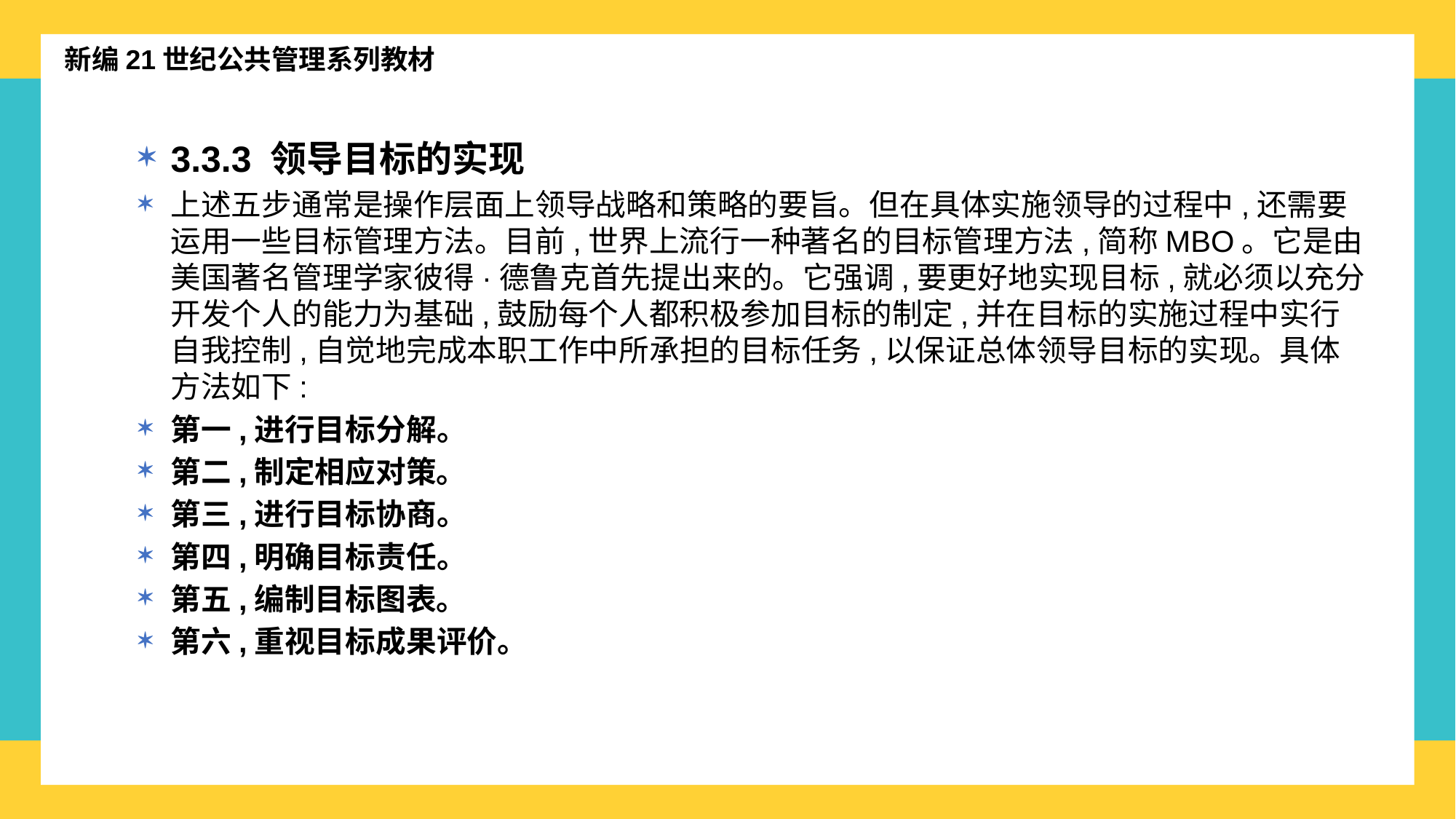

新编21世纪公共管理系列教材
3.3.3 领导目标的实现
上述五步通常是操作层面上领导战略和策略的要旨。但在具体实施领导的过程中,还需要运用一些目标管理方法。目前,世界上流行一种著名的目标管理方法,简称MBO。它是由美国著名管理学家彼得·德鲁克首先提出来的。它强调,要更好地实现目标,就必须以充分开发个人的能力为基础,鼓励每个人都积极参加目标的制定,并在目标的实施过程中实行自我控制,自觉地完成本职工作中所承担的目标任务,以保证总体领导目标的实现。具体方法如下:
第一,进行目标分解。
第二,制定相应对策。
第三,进行目标协商。
第四,明确目标责任。
第五,编制目标图表。
第六,重视目标成果评价。